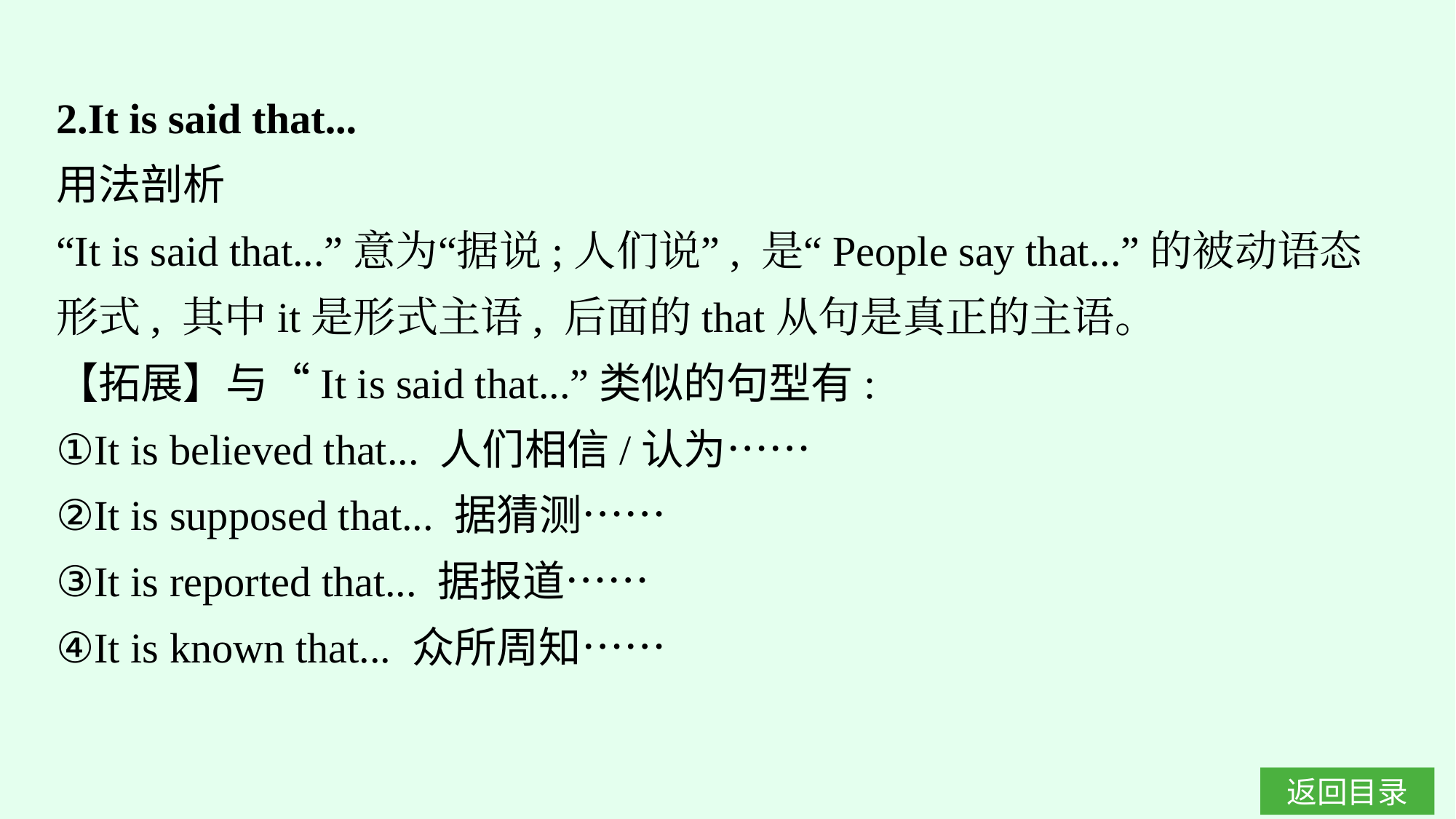

2.It is said that...
用法剖析
“It is said that...”意为“据说;人们说”, 是“People say that...”的被动语态形式, 其中it是形式主语, 后面的that从句是真正的主语。
【拓展】与“It is said that...”类似的句型有:
①It is believed that... 人们相信/认为……
②It is supposed that... 据猜测……
③It is reported that... 据报道……
④It is known that... 众所周知……